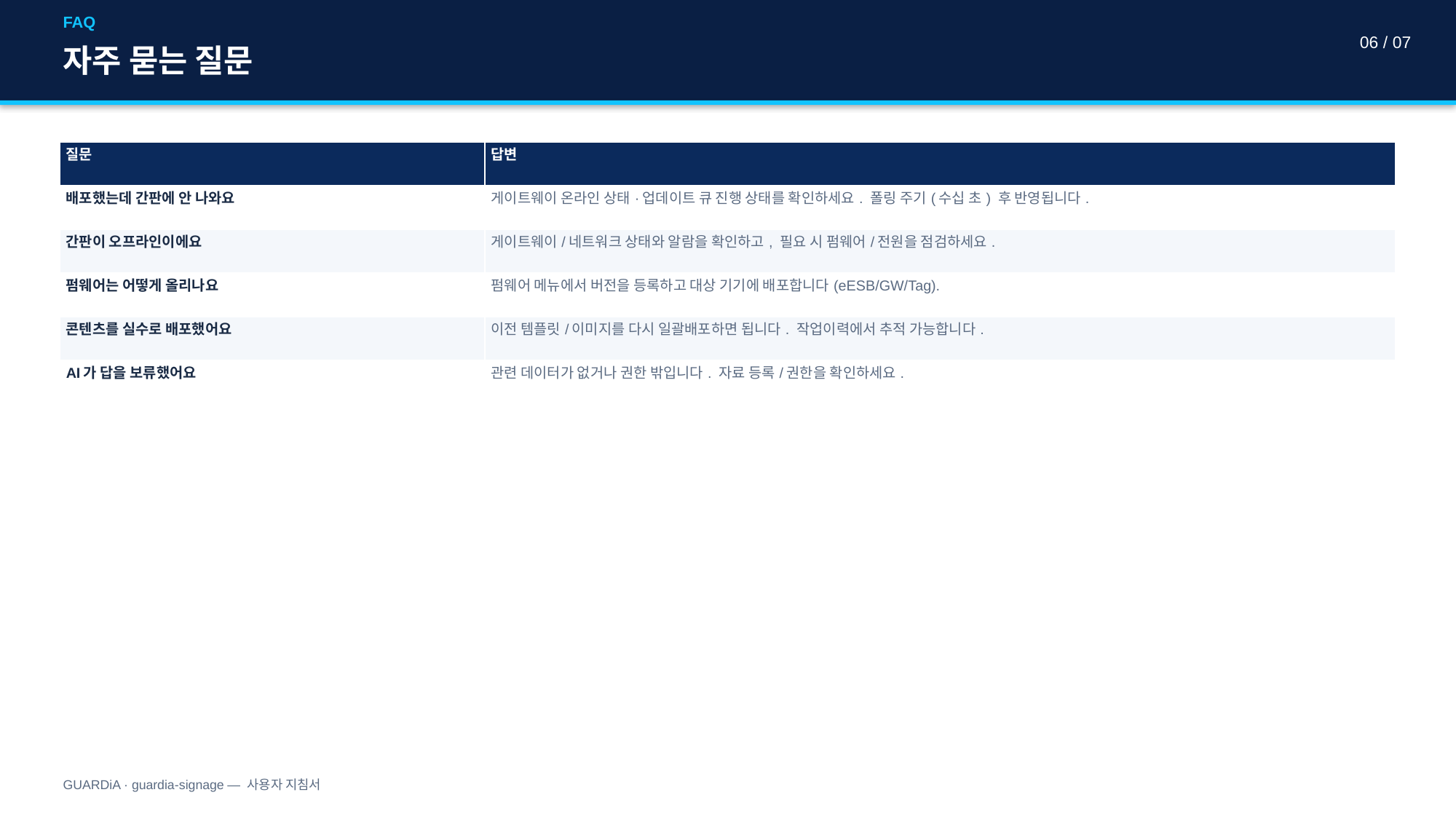

FAQ
06 / 07
자주 묻는 질문

| 질문 | 답변 |
| --- | --- |
| 배포했는데 간판에 안 나와요 | 게이트웨이 온라인 상태·업데이트 큐 진행 상태를 확인하세요. 폴링 주기(수십 초) 후 반영됩니다. |
| 간판이 오프라인이에요 | 게이트웨이/네트워크 상태와 알람을 확인하고, 필요 시 펌웨어/전원을 점검하세요. |
| 펌웨어는 어떻게 올리나요 | 펌웨어 메뉴에서 버전을 등록하고 대상 기기에 배포합니다(eESB/GW/Tag). |
| 콘텐츠를 실수로 배포했어요 | 이전 템플릿/이미지를 다시 일괄배포하면 됩니다. 작업이력에서 추적 가능합니다. |
| AI가 답을 보류했어요 | 관련 데이터가 없거나 권한 밖입니다. 자료 등록/권한을 확인하세요. |
GUARDiA · guardia-signage — 사용자 지침서